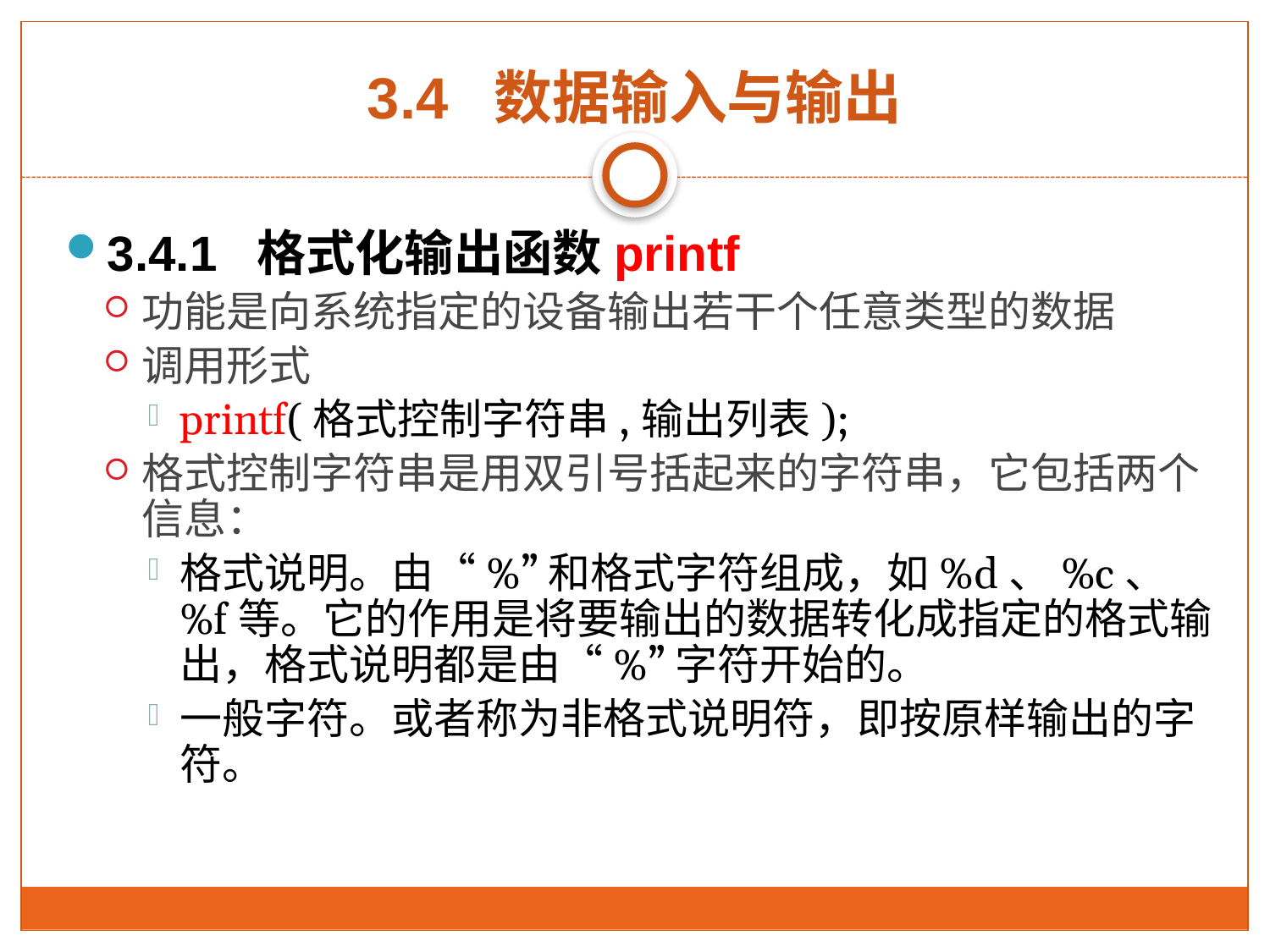

# 3.4  数据输入与输出
3.4.1  格式化输出函数printf
功能是向系统指定的设备输出若干个任意类型的数据
调用形式
printf(格式控制字符串,输出列表);
格式控制字符串是用双引号括起来的字符串，它包括两个信息：
格式说明。由“%”和格式字符组成，如%d、%c、%f等。它的作用是将要输出的数据转化成指定的格式输出，格式说明都是由“%”字符开始的。
一般字符。或者称为非格式说明符，即按原样输出的字符。